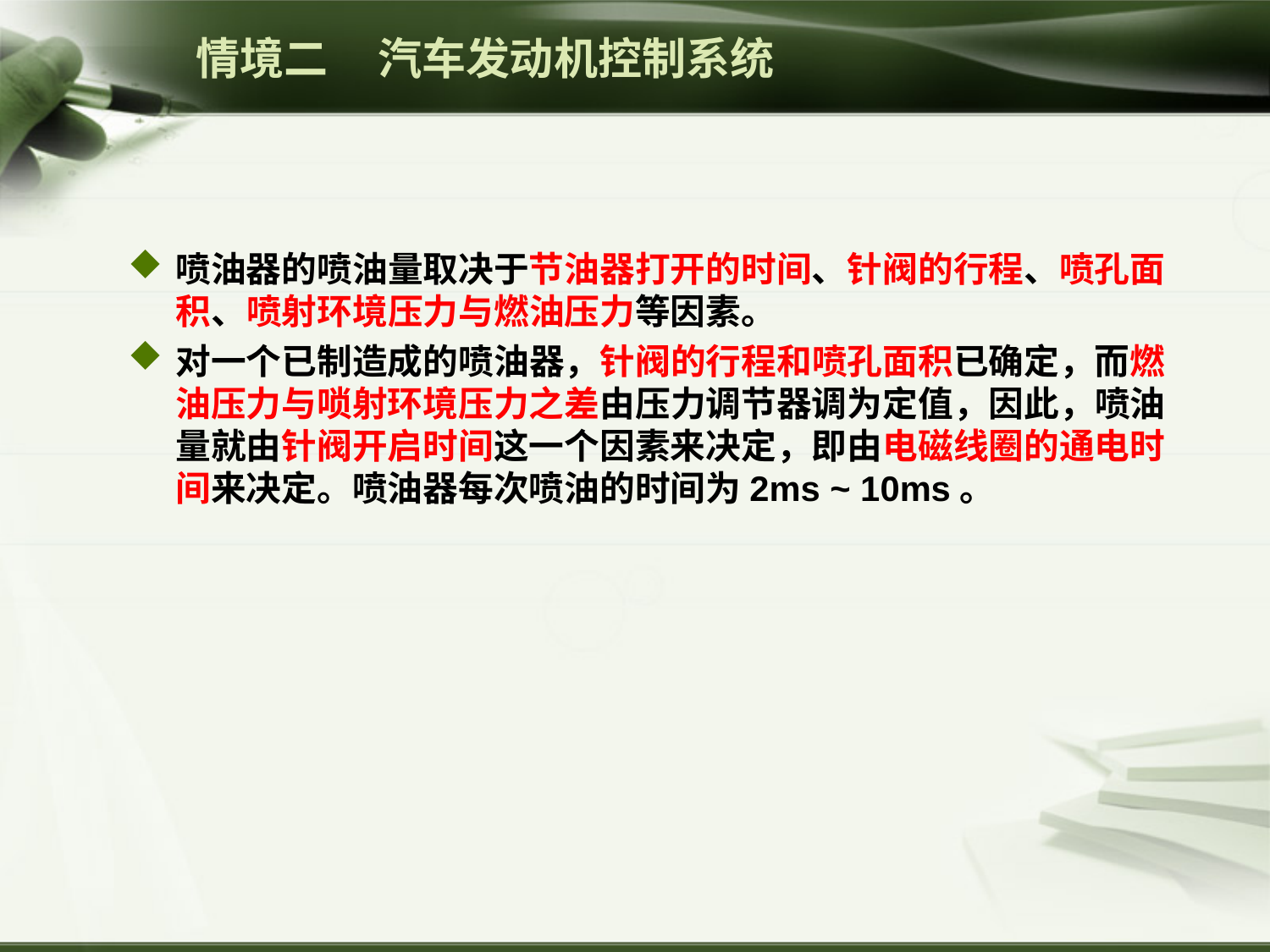

情境二     汽车发动机控制系统

喷油器的喷油量取决于节油器打开的时间、针阀的行程、喷孔面积、喷射环境压力与燃油压力等因素。
对一个已制造成的喷油器，针阀的行程和喷孔面积已确定，而燃油压力与唢射环境压力之差由压力调节器调为定值，因此，喷油量就由针阀开启时间这一个因素来决定，即由电磁线圈的通电时间来决定。喷油器每次喷油的时间为2ms ~ 10ms。